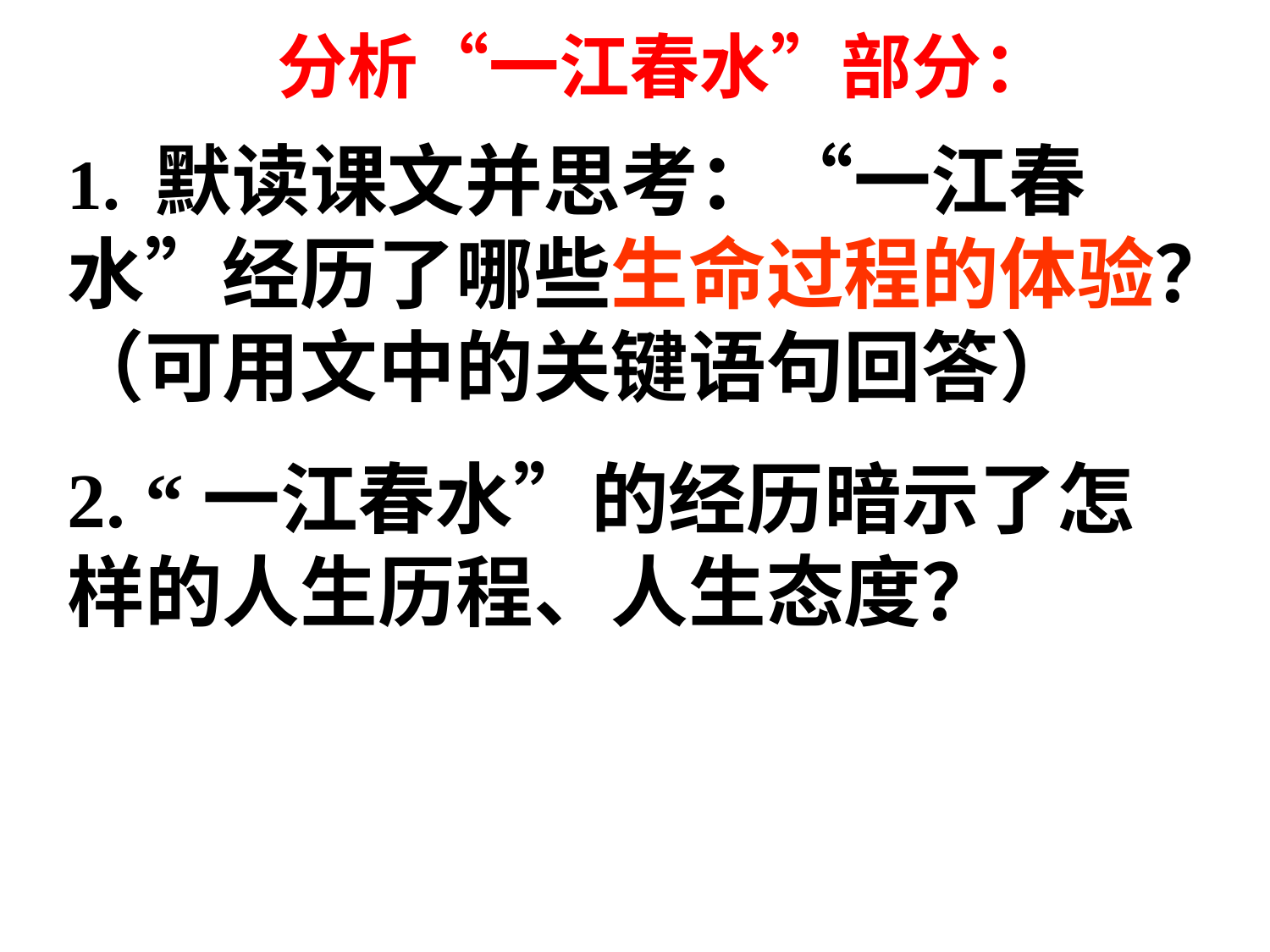

分析“一江春水”部分：
1. 默读课文并思考：“一江春水”经历了哪些生命过程的体验？（可用文中的关键语句回答）
2. “一江春水”的经历暗示了怎样的人生历程、人生态度？